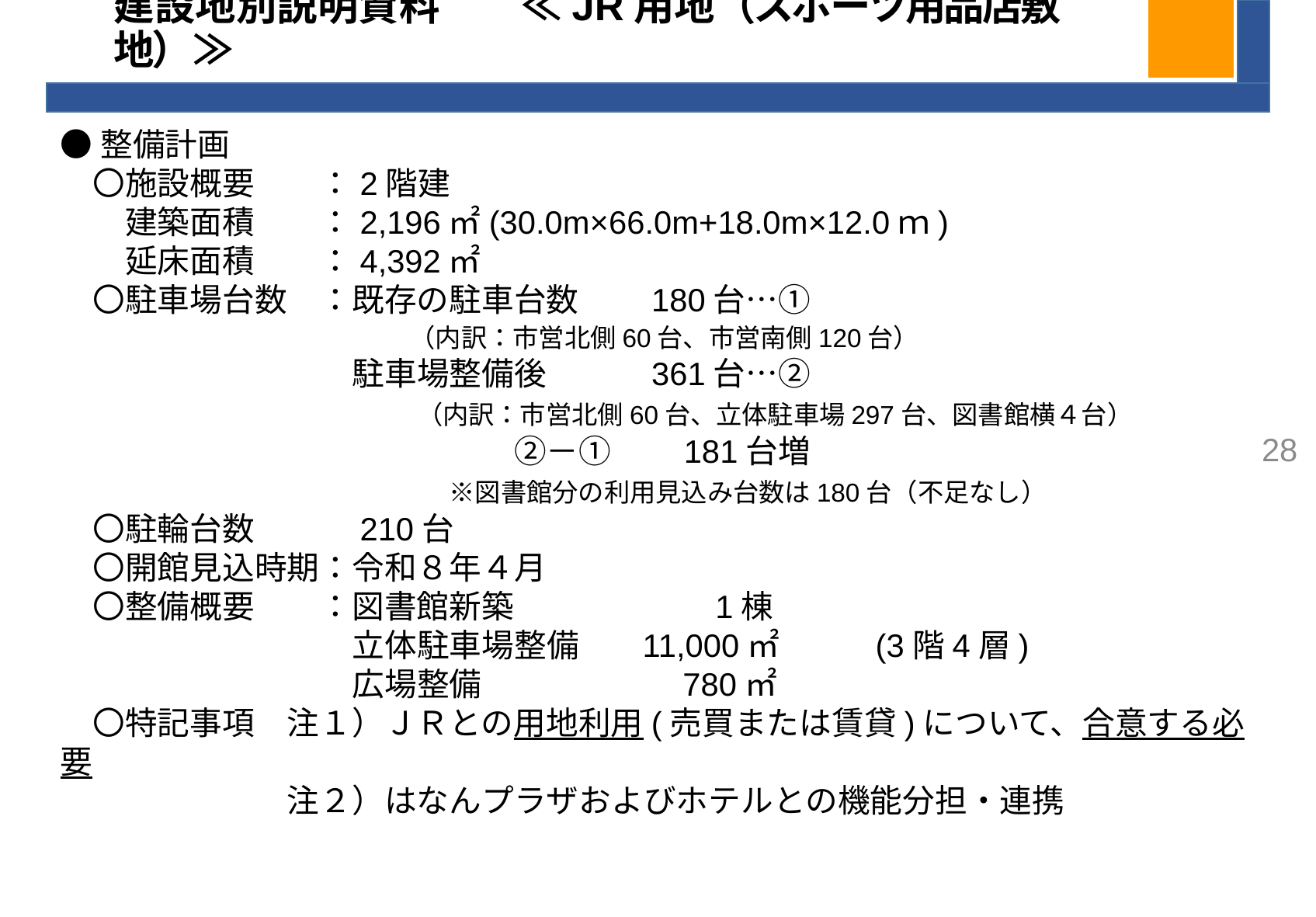

建設地別説明資料　　≪JR用地（スポーツ用品店敷地）≫
●整備計画
　〇施設概要　　：2階建
　　建築面積　　：2,196㎡(30.0m×66.0m+18.0m×12.0ｍ)
　　延床面積　　：4,392㎡
　〇駐車場台数　：既存の駐車台数　　180台…①
　　　　　　　　　　　　（内訳：市営北側60台、市営南側120台）
　　　　　　　　　駐車場整備後　　　361台…②
　　　　　　　　　　　（内訳：市営北側60台、立体駐車場297台、図書館横４台）
　　　　　　　　　　　　　　②－①　　181台増
　　　　　　　　　　　　※図書館分の利用見込み台数は180台（不足なし）
　〇駐輪台数　　　210台
　〇開館見込時期：令和８年４月
　〇整備概要　　：図書館新築		　　1棟
　　　　　　　　　立体駐車場整備	11,000㎡	(3階4層)
　　　　　　　　　広場整備		　780㎡
　〇特記事項　注１）ＪＲとの用地利用(売買または賃貸)について、合意する必要
　　　　　　　注２）はなんプラザおよびホテルとの機能分担・連携
28